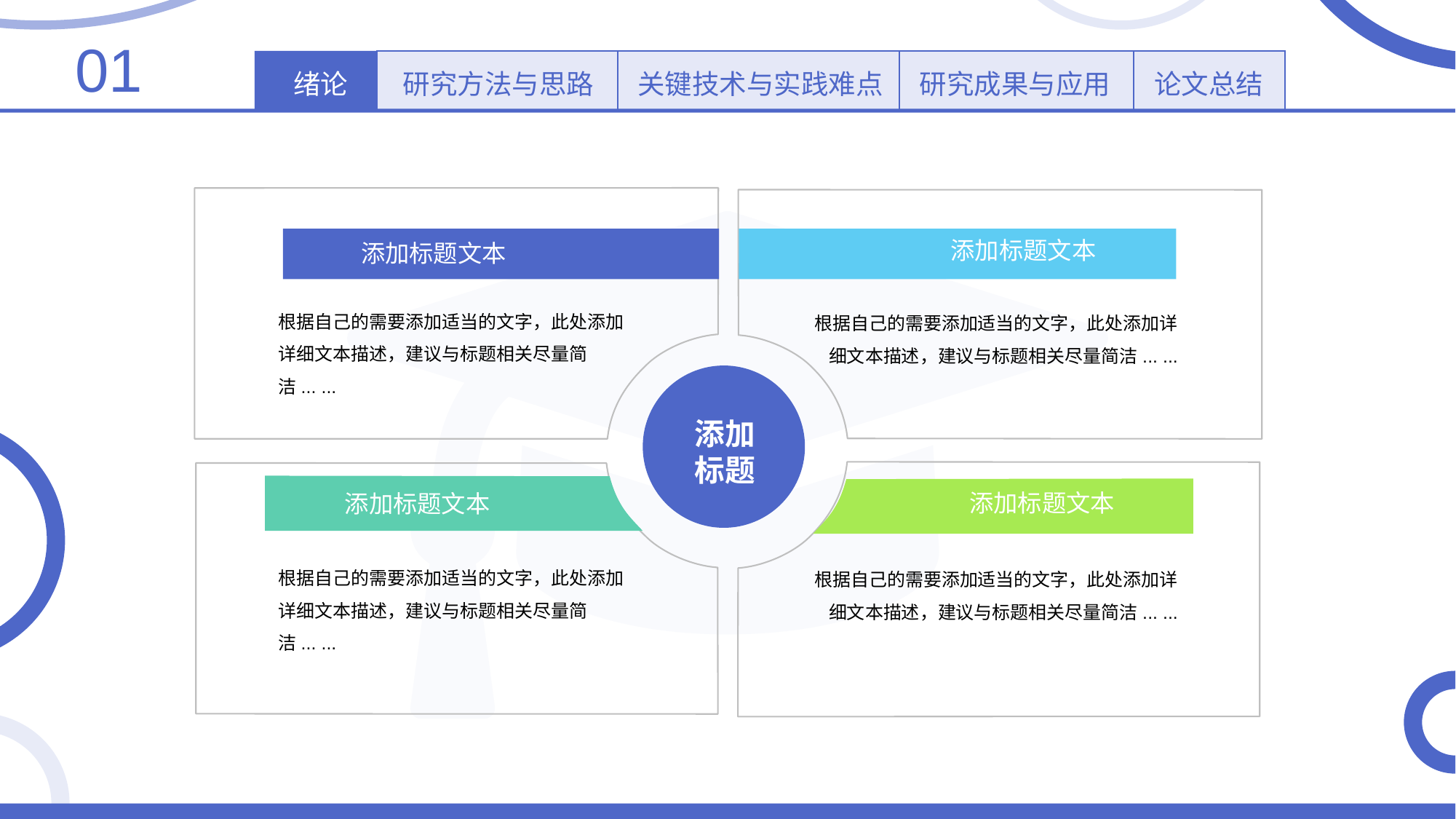

01

绪论
研究方法与思路
关键技术与实践难点
研究成果与应用
论文总结

添加标题文本

添加标题文本
根据自己的需要添加适当的文字，此处添加详细文本描述，建议与标题相关尽量简洁... ...
根据自己的需要添加适当的文字，此处添加详细文本描述，建议与标题相关尽量简洁... ...

添加
标题

添加标题文本

添加标题文本
根据自己的需要添加适当的文字，此处添加详细文本描述，建议与标题相关尽量简洁... ...
根据自己的需要添加适当的文字，此处添加详细文本描述，建议与标题相关尽量简洁... ...